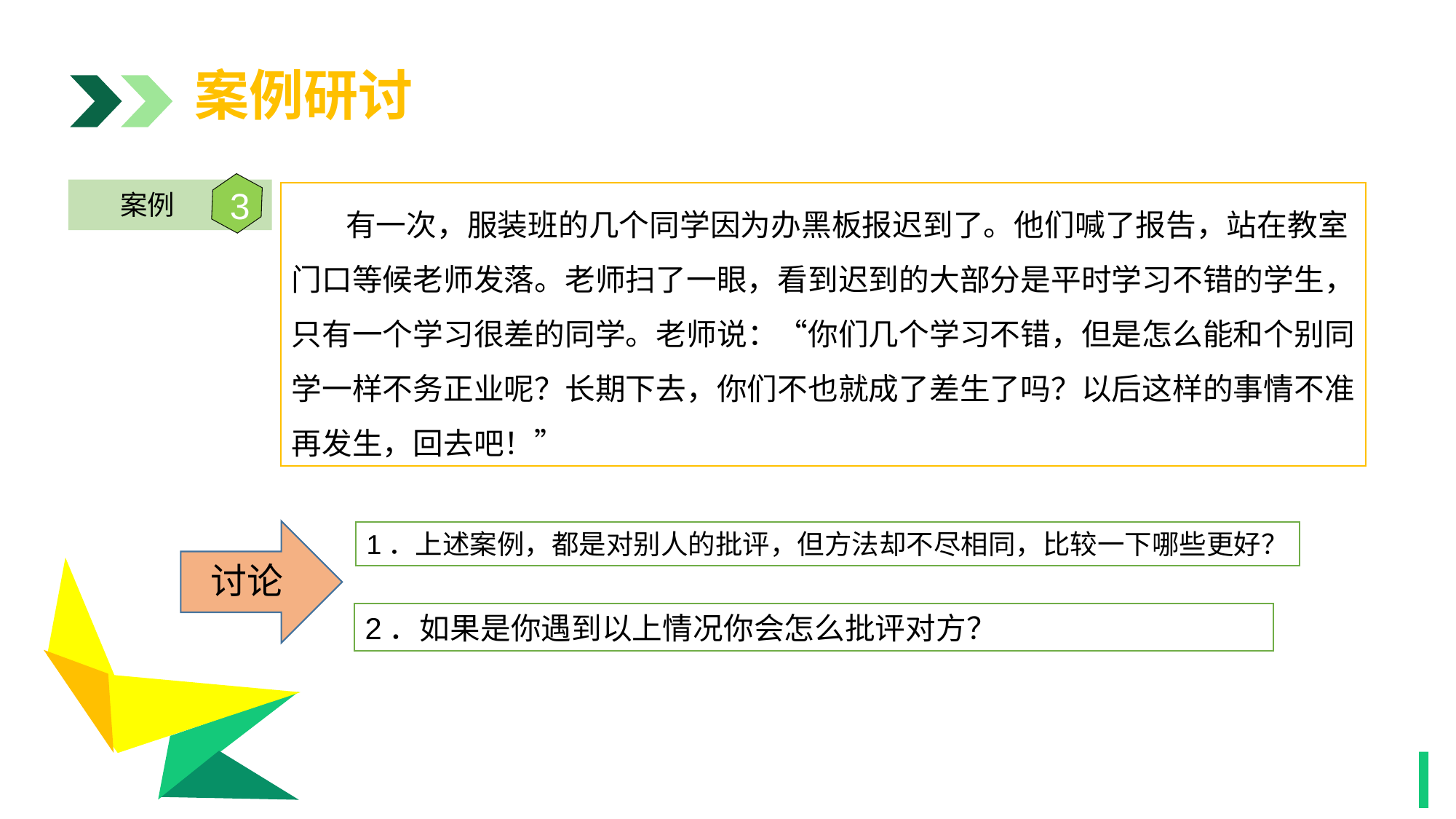

案例研讨

3

案例
       有一次，服装班的几个同学因为办黑板报迟到了。他们喊了报告，站在教室门口等候老师发落。老师扫了一眼，看到迟到的大部分是平时学习不错的学生，只有一个学习很差的同学。老师说：“你们几个学习不错，但是怎么能和个别同学一样不务正业呢？长期下去，你们不也就成了差生了吗？以后这样的事情不准再发生，回去吧！”
1

讨论
1．上述案例，都是对别人的批评，但方法却不尽相同，比较一下哪些更好？

2．如果是你遇到以上情况你会怎么批评对方？
1
5